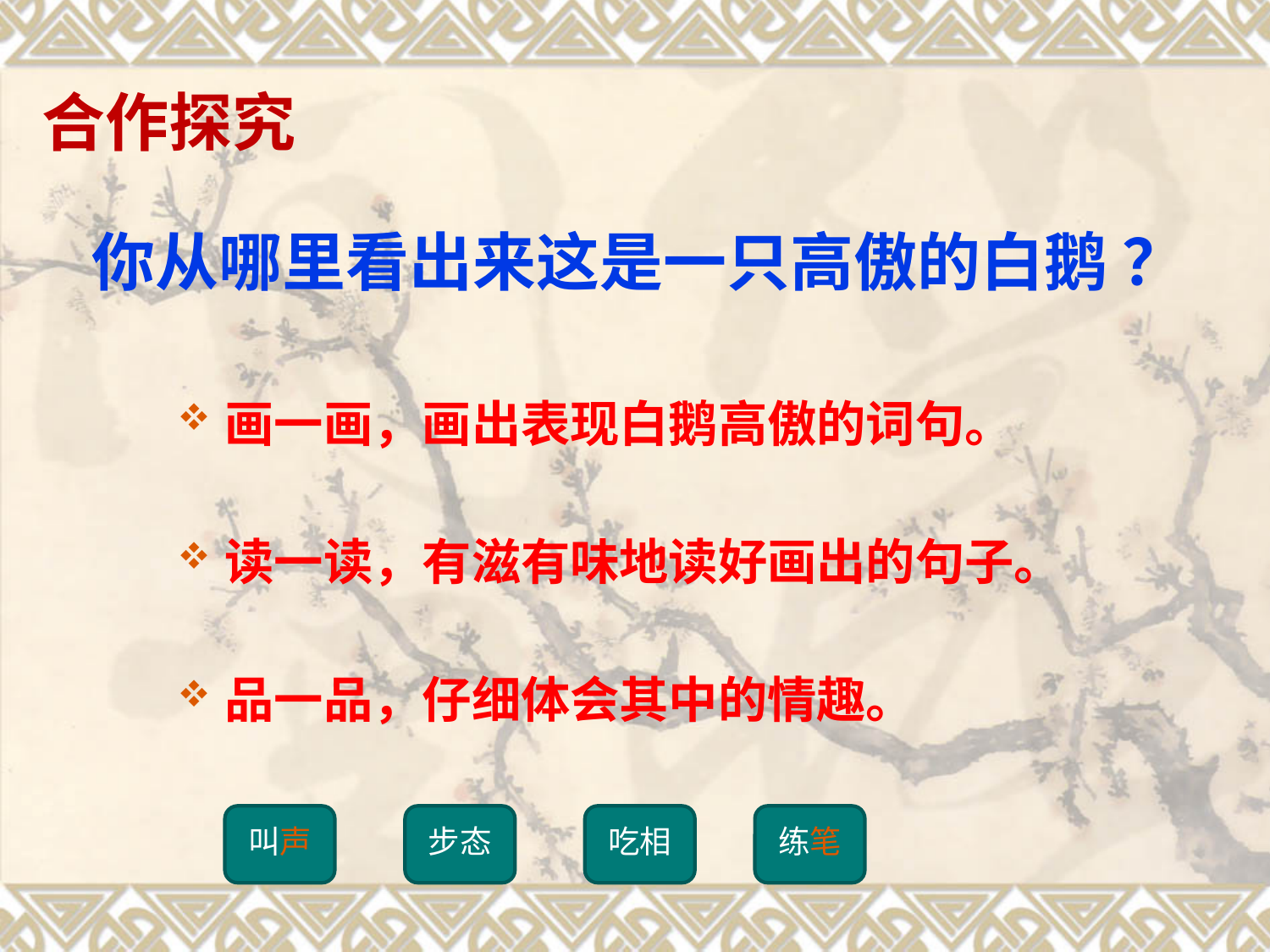

合作探究
你从哪里看出来这是一只高傲的白鹅 ？
画一画，画出表现白鹅高傲的词句。

读一读，有滋有味地读好画出的句子。

品一品，仔细体会其中的情趣。
叫声
步态
吃相
练笔